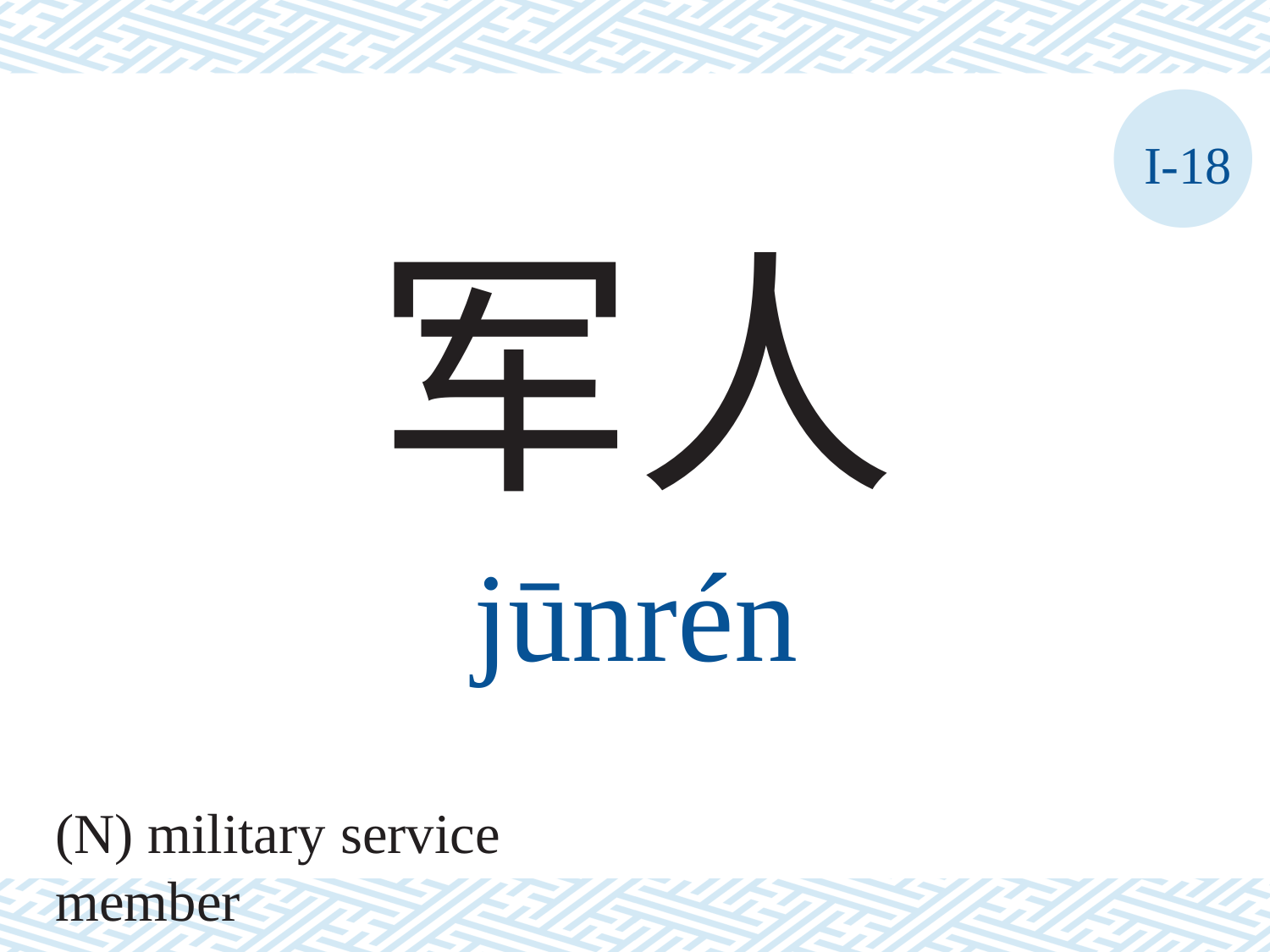

I-18
军人
jūnrén
(N) military service member